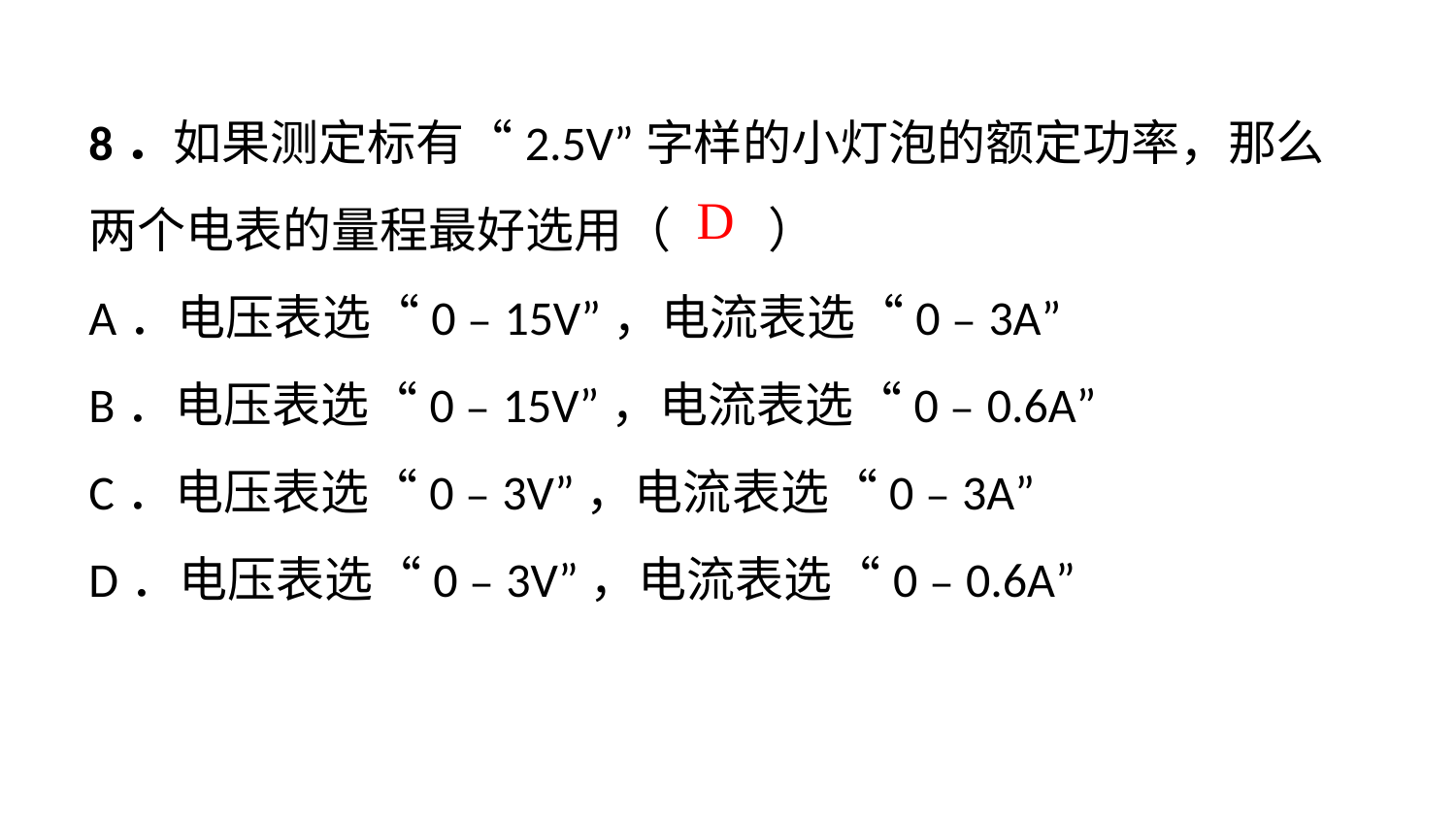

8．如果测定标有“2.5V”字样的小灯泡的额定功率，那么两个电表的量程最好选用（　　）
A．电压表选“0﹣15V”，电流表选“0﹣3A”
B．电压表选“0﹣15V”，电流表选“0﹣0.6A”
C．电压表选“0﹣3V”，电流表选“0﹣3A”
D．电压表选“0﹣3V”，电流表选“0﹣0.6A”
D